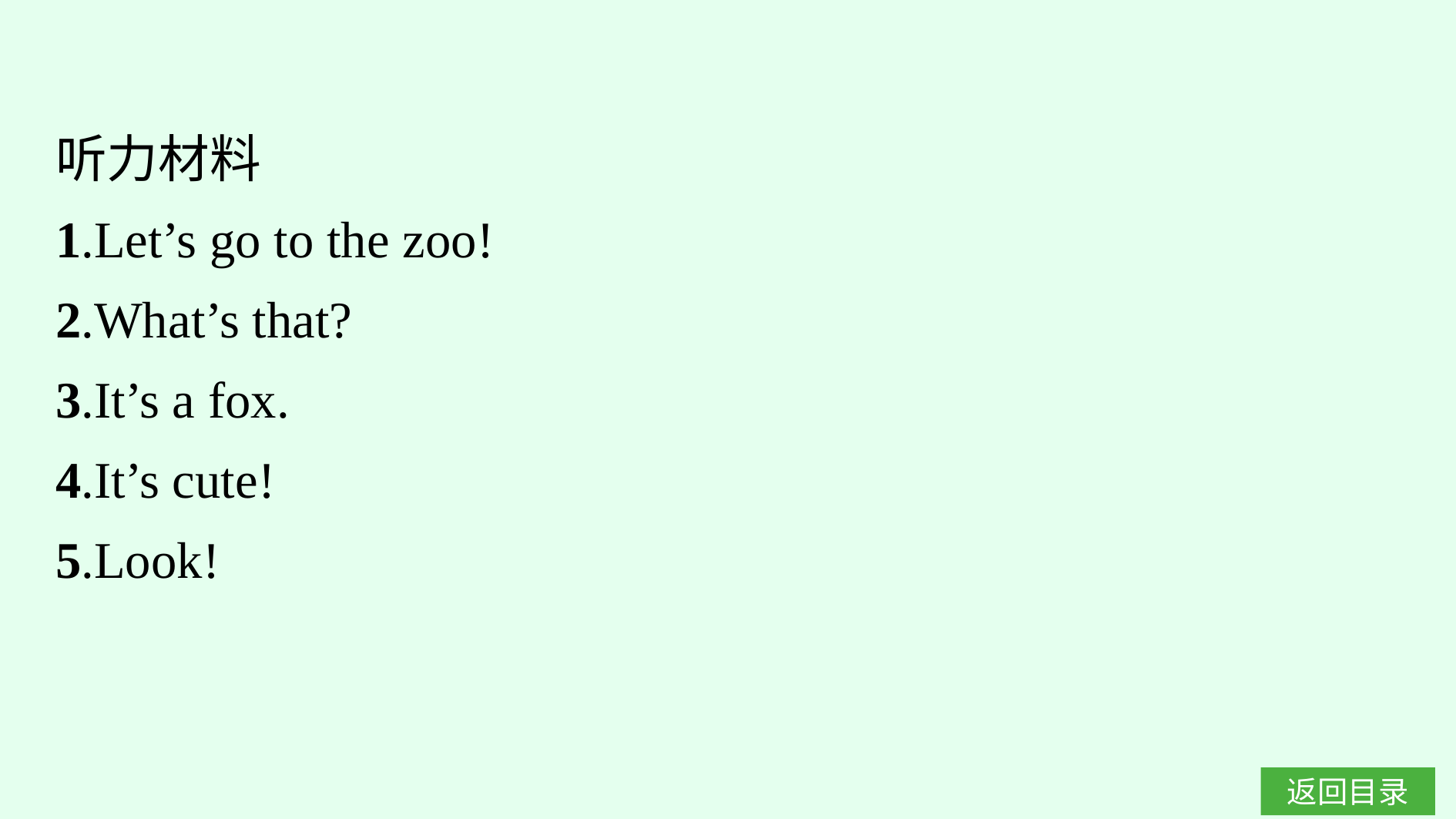

听力材料
1.Let’s go to the zoo!
2.What’s that?
3.It’s a fox.
4.It’s cute!
5.Look!